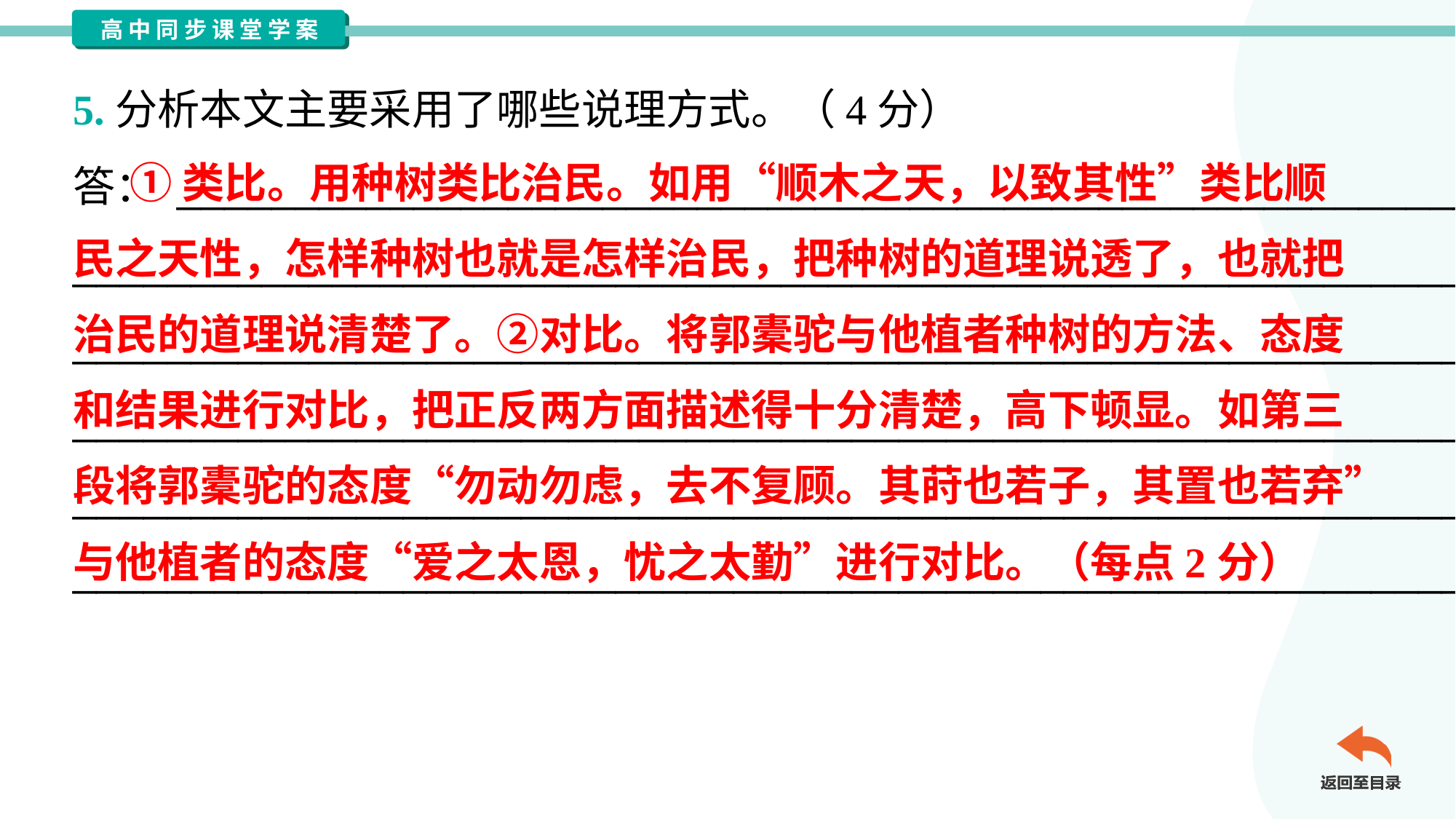

5.分析本文主要采用了哪些说理方式。（4分）
答： ________________________________________________________
_____________________________________________________________
_____________________________________________________________
_____________________________________________________________
_____________________________________________________________
_____________________________________________________________
      ①类比。用种树类比治民。如用“顺木之天，以致其性”类比顺
民之天性，怎样种树也就是怎样治民，把种树的道理说透了，也就把
治民的道理说清楚了。②对比。将郭橐驼与他植者种树的方法、态度
和结果进行对比，把正反两方面描述得十分清楚，高下顿显。如第三
段将郭橐驼的态度“勿动勿虑，去不复顾。其莳也若子，其置也若弃”
与他植者的态度“爱之太恩，忧之太勤”进行对比。（每点2分）